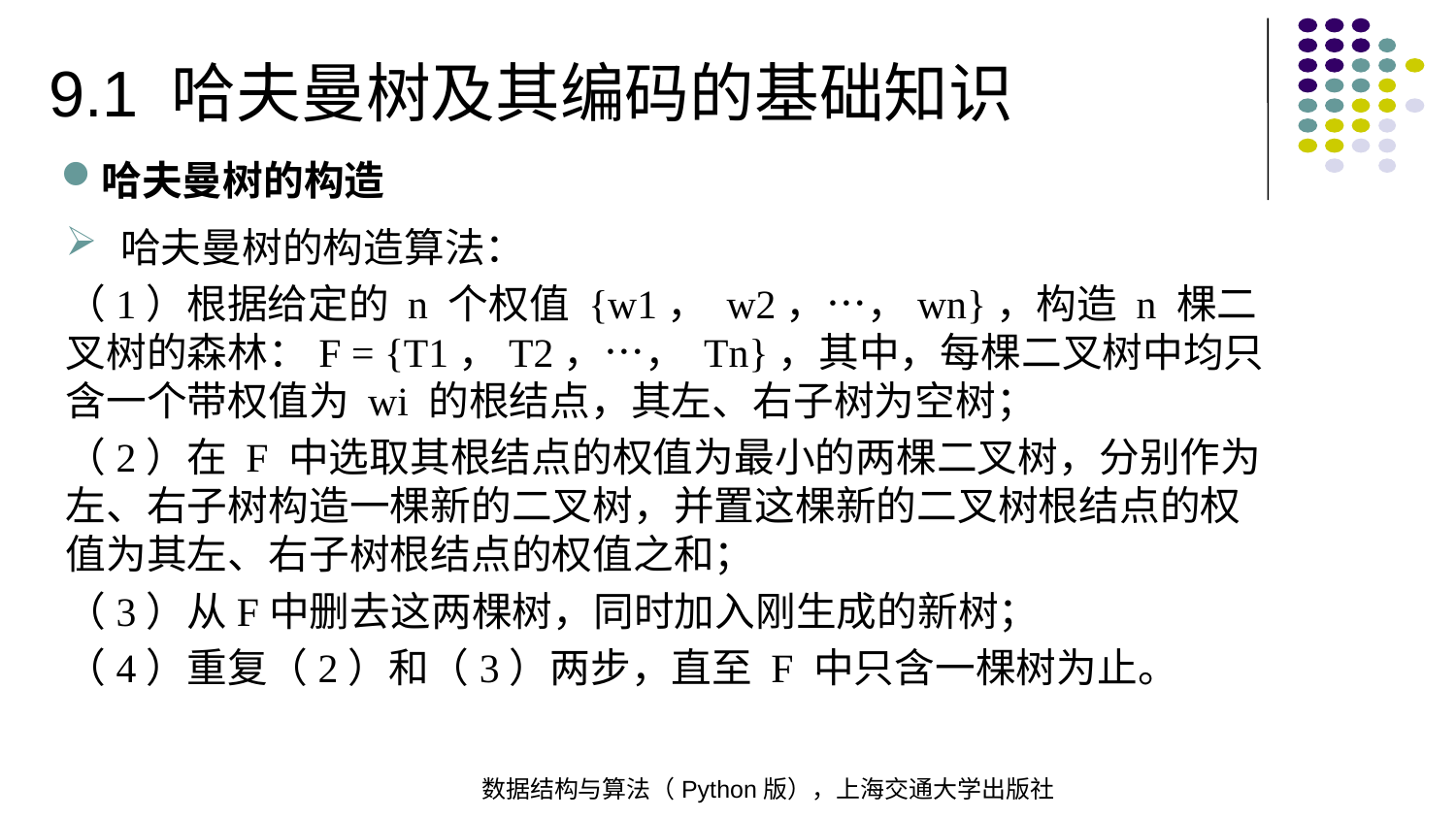

9.1 哈夫曼树及其编码的基础知识
哈夫曼树的构造
哈夫曼树的构造算法：
（1）根据给定的 n 个权值 {w1， w2，…，wn}，构造 n 棵二叉树的森林：F = {T1，T2，…， Tn}，其中，每棵二叉树中均只含一个带权值为 wi 的根结点，其左、右子树为空树；
（2）在 F 中选取其根结点的权值为最小的两棵二叉树，分别作为左、右子树构造一棵新的二叉树，并置这棵新的二叉树根结点的权值为其左、右子树根结点的权值之和；
（3）从F中删去这两棵树，同时加入刚生成的新树；
（4）重复（2）和（3）两步，直至 F 中只含一棵树为止。